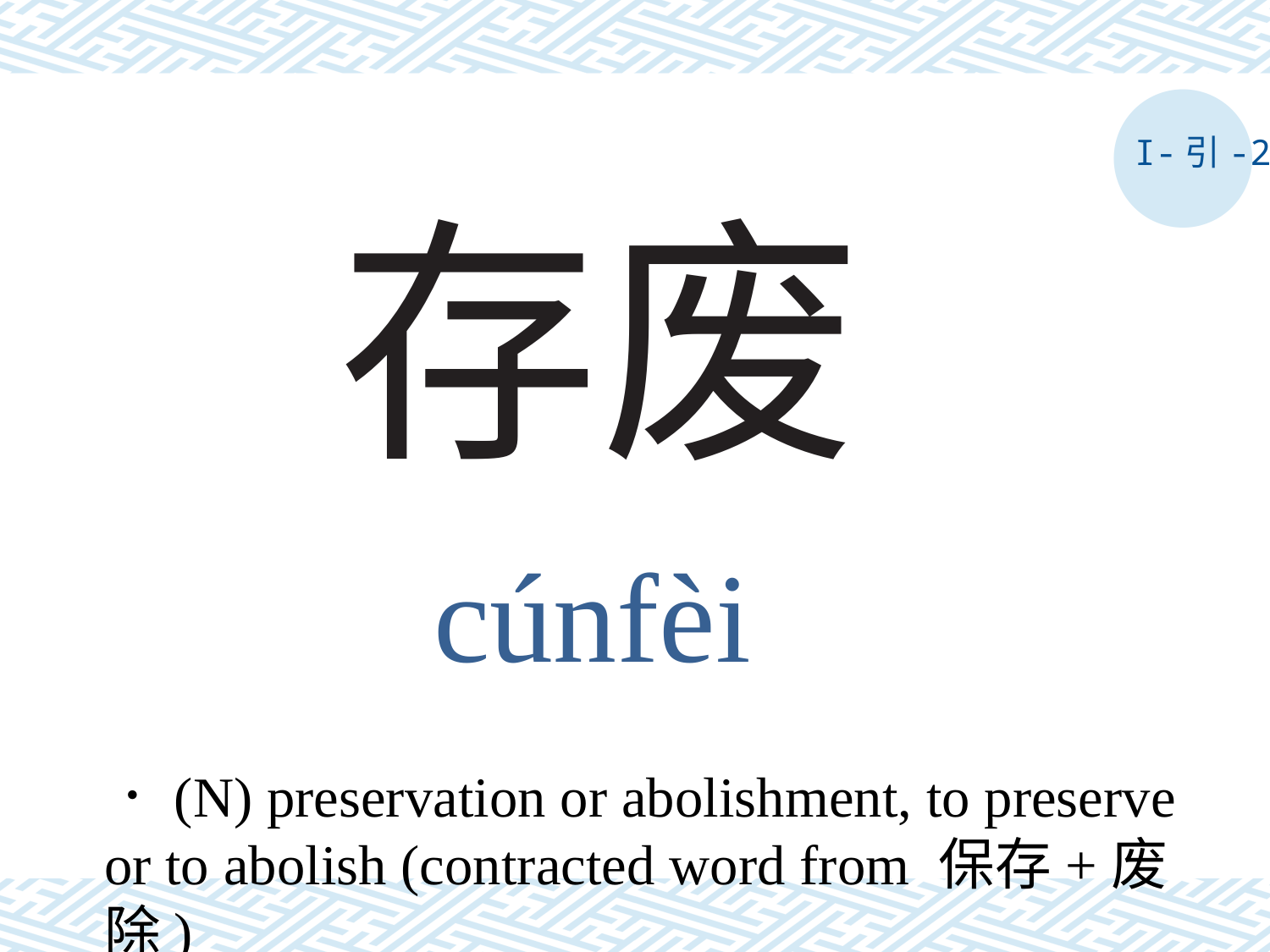

I-引-2

# 存废
cúnfèi
．(N) preservation or abolishment, to preserve or to abolish (contracted word from 保存+废除)